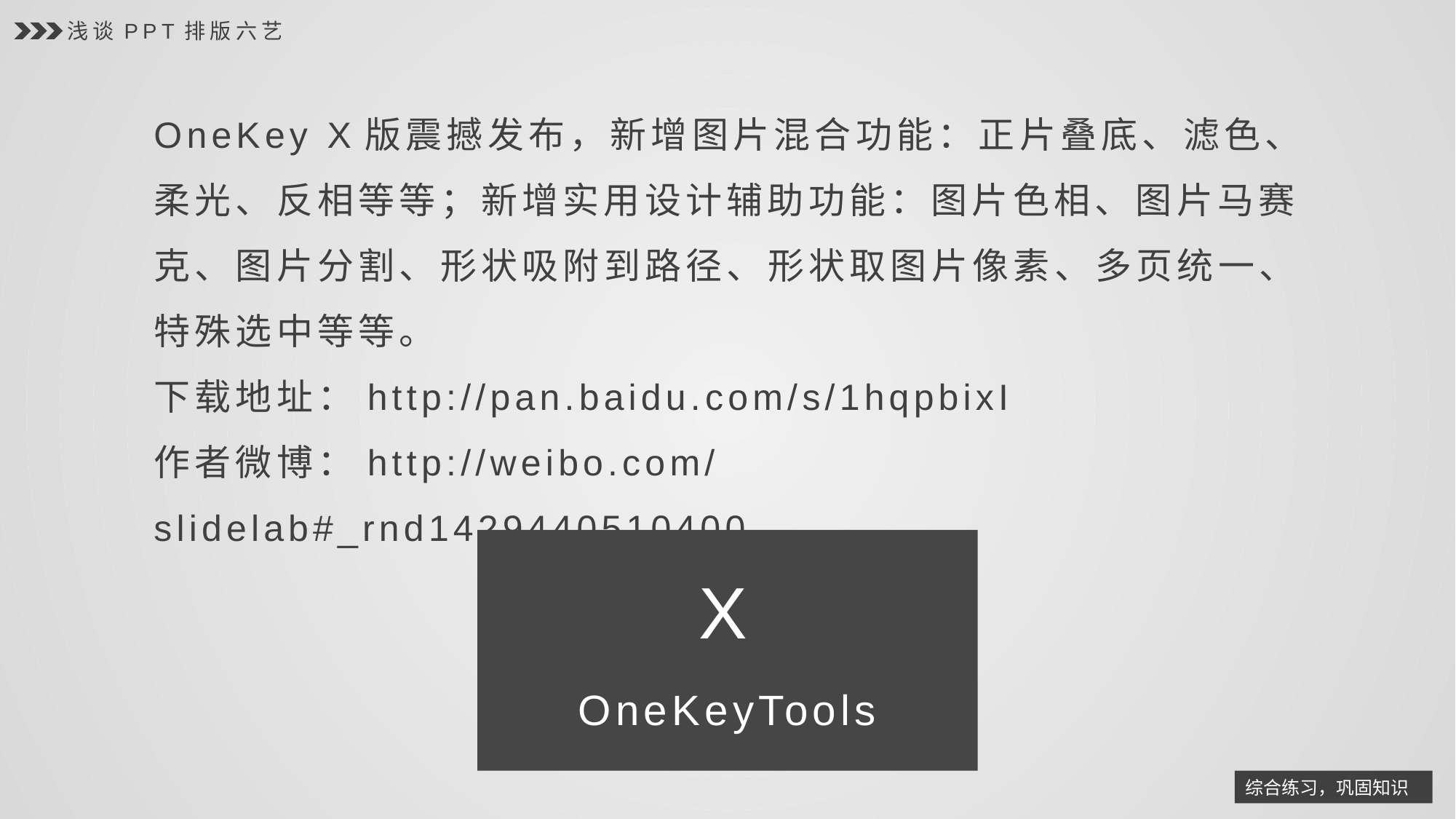

浅谈PPT排版六艺

OneKey X版震撼发布，新增图片混合功能：正片叠底、滤色、柔光、反相等等；新增实用设计辅助功能：图片色相、图片马赛克、图片分割、形状吸附到路径、形状取图片像素、多页统一、特殊选中等等。
下载地址：http://pan.baidu.com/s/1hqpbixI
作者微博：http://weibo.com/slidelab#_rnd1429440510400

X
OneKeyTools
综合练习，巩固知识